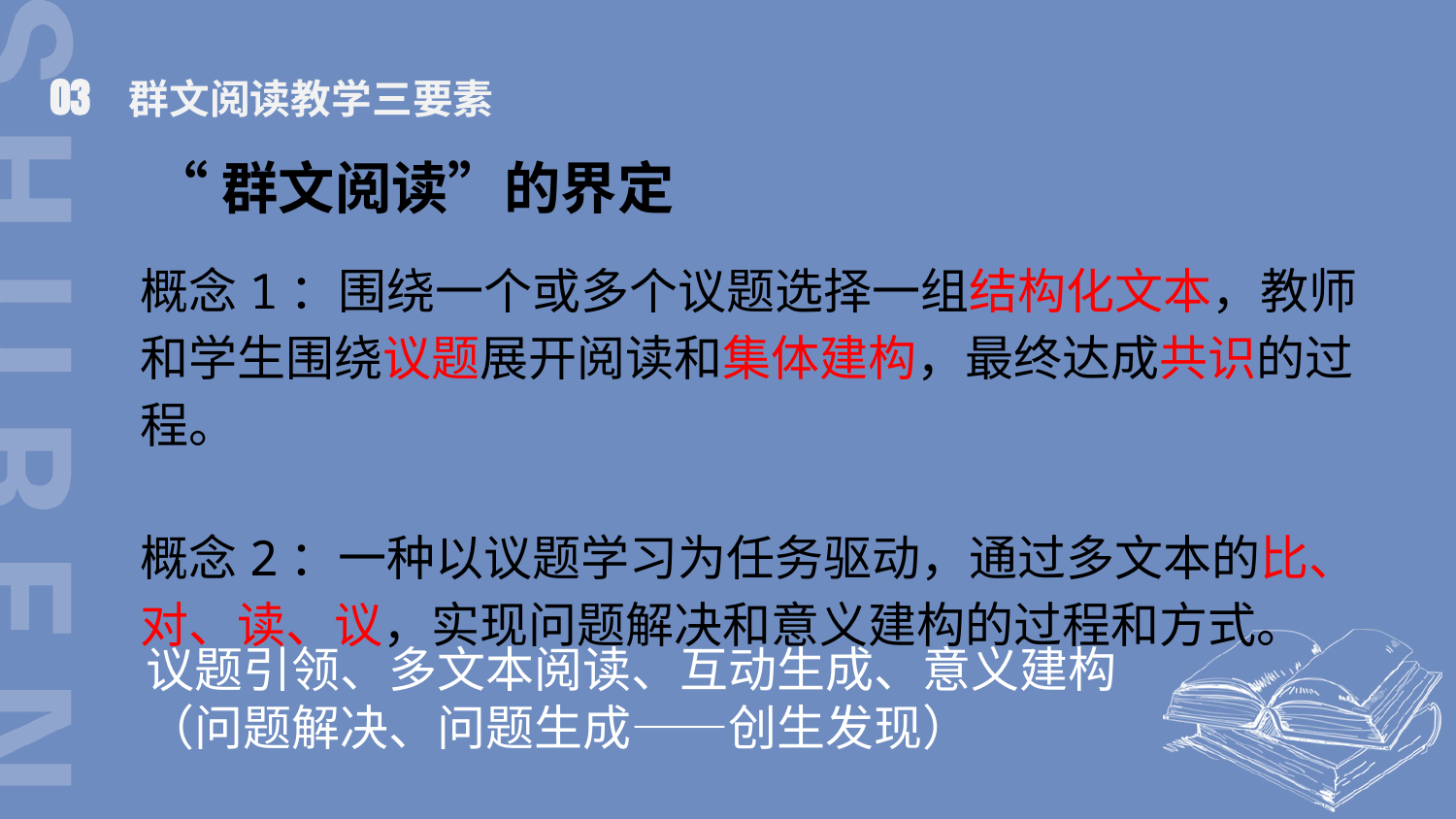

03   群文阅读教学三要素
“群文阅读”的界定
概念1：围绕一个或多个议题选择一组结构化文本，教师和学生围绕议题展开阅读和集体建构，最终达成共识的过程。

概念2：一种以议题学习为任务驱动，通过多文本的比、对、读、议，实现问题解决和意义建构的过程和方式。
议题引领、多文本阅读、互动生成、意义建构
（问题解决、问题生成——创生发现）